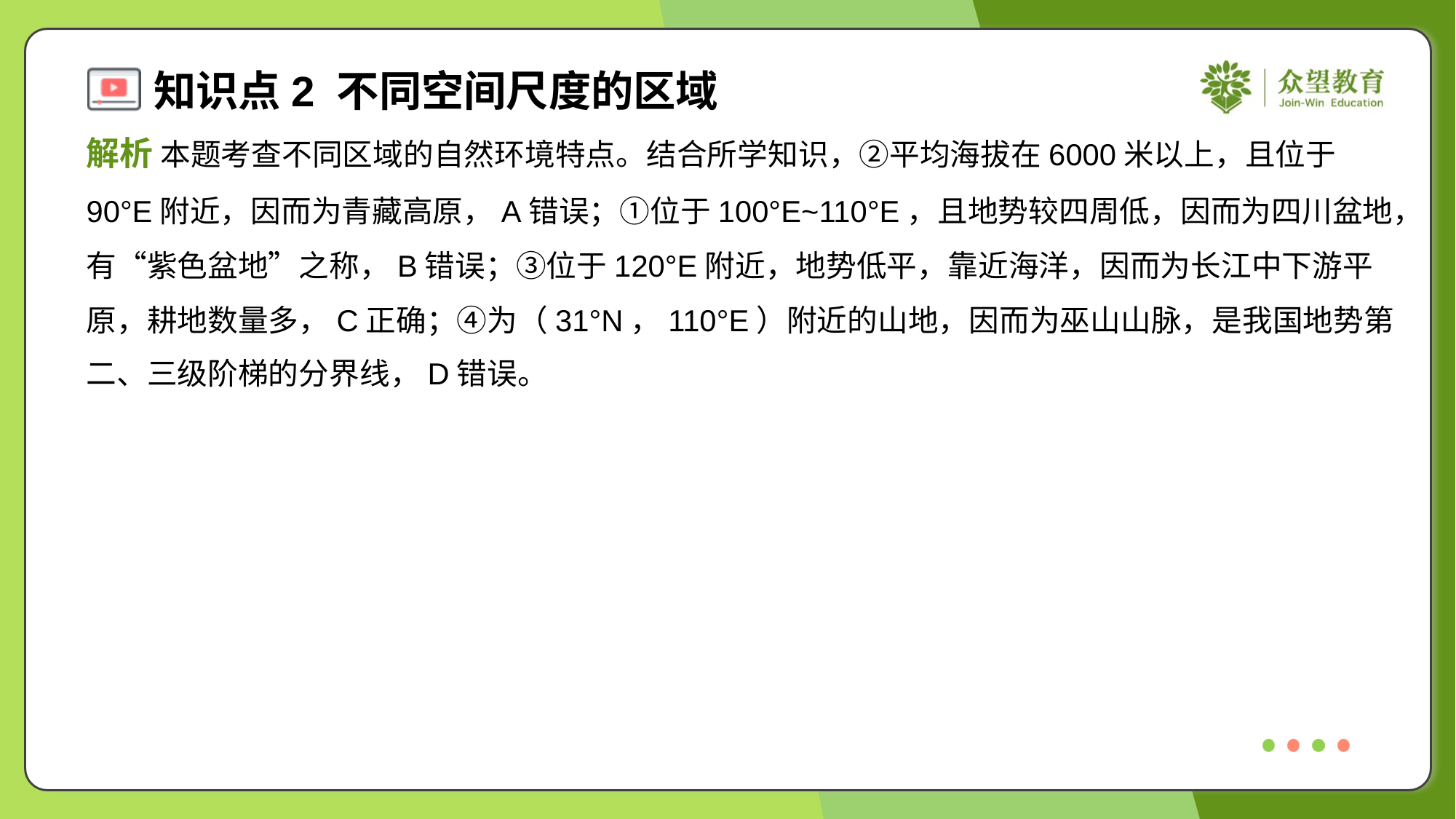

解析 本题考查不同区域的自然环境特点。结合所学知识，②平均海拔在6000米以上，且位于
90°E附近，因而为青藏高原，A错误；①位于100°E~110°E，且地势较四周低，因而为四川盆地，
有“紫色盆地”之称，B错误；③位于120°E附近，地势低平，靠近海洋，因而为长江中下游平
原，耕地数量多，C正确；④为（31°N，110°E）附近的山地，因而为巫山山脉，是我国地势第
二、三级阶梯的分界线，D错误。